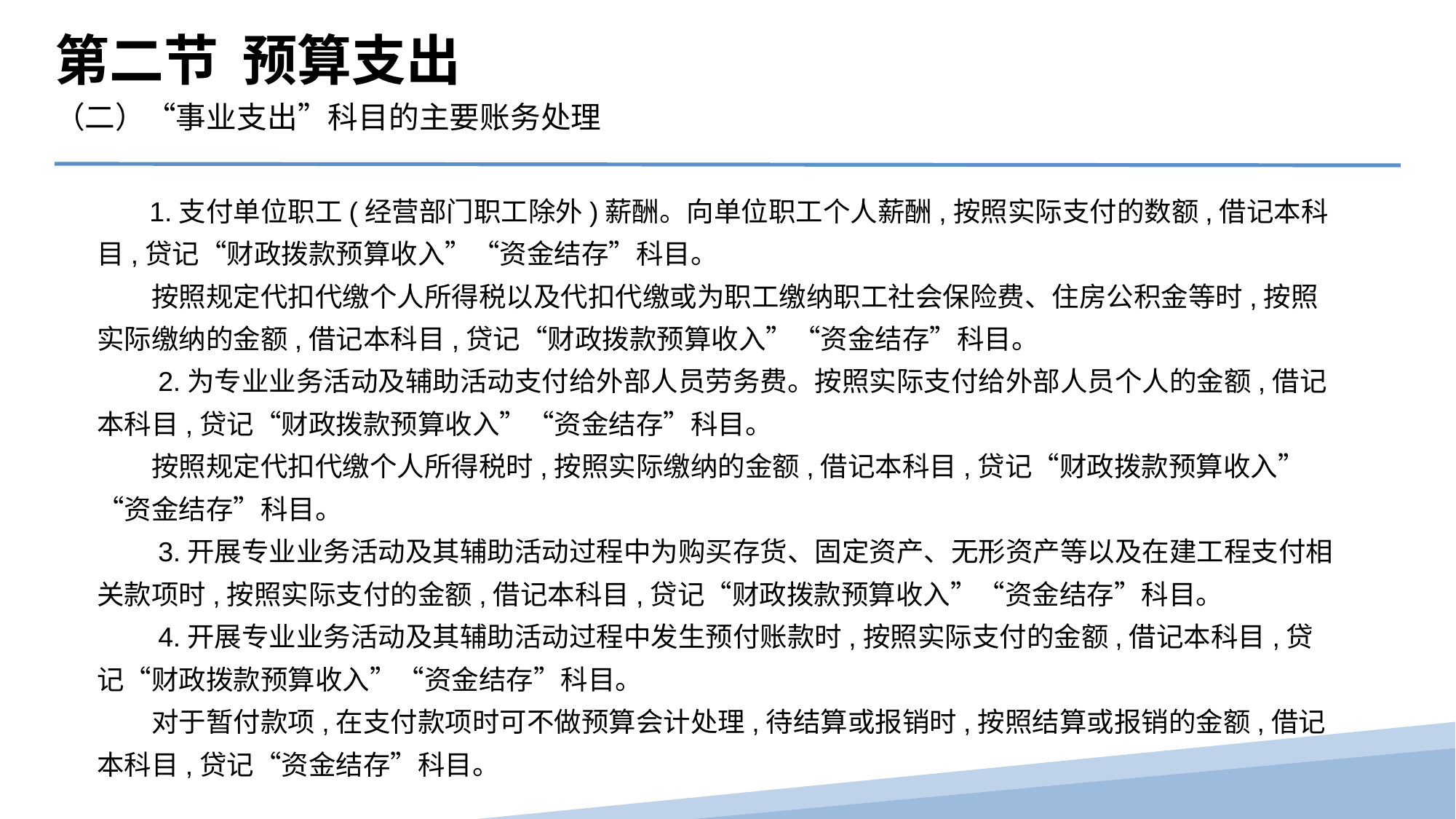

第二节  预算支出
（二）“事业支出”科目的主要账务处理
　   1.支付单位职工(经营部门职工除外)薪酬。向单位职工个人薪酬,按照实际支付的数额,借记本科目,贷记“财政拨款预算收入”“资金结存”科目。
　　按照规定代扣代缴个人所得税以及代扣代缴或为职工缴纳职工社会保险费、住房公积金等时,按照实际缴纳的金额,借记本科目,贷记“财政拨款预算收入”“资金结存”科目。
　　2.为专业业务活动及辅助活动支付给外部人员劳务费。按照实际支付给外部人员个人的金额,借记本科目,贷记“财政拨款预算收入”“资金结存”科目。
　　按照规定代扣代缴个人所得税时,按照实际缴纳的金额,借记本科目,贷记“财政拨款预算收入”“资金结存”科目。
　　3.开展专业业务活动及其辅助活动过程中为购买存货、固定资产、无形资产等以及在建工程支付相关款项时,按照实际支付的金额,借记本科目,贷记“财政拨款预算收入”“资金结存”科目。
　　4.开展专业业务活动及其辅助活动过程中发生预付账款时,按照实际支付的金额,借记本科目,贷记“财政拨款预算收入”“资金结存”科目。
　　对于暂付款项,在支付款项时可不做预算会计处理,待结算或报销时,按照结算或报销的金额,借记本科目,贷记“资金结存”科目。